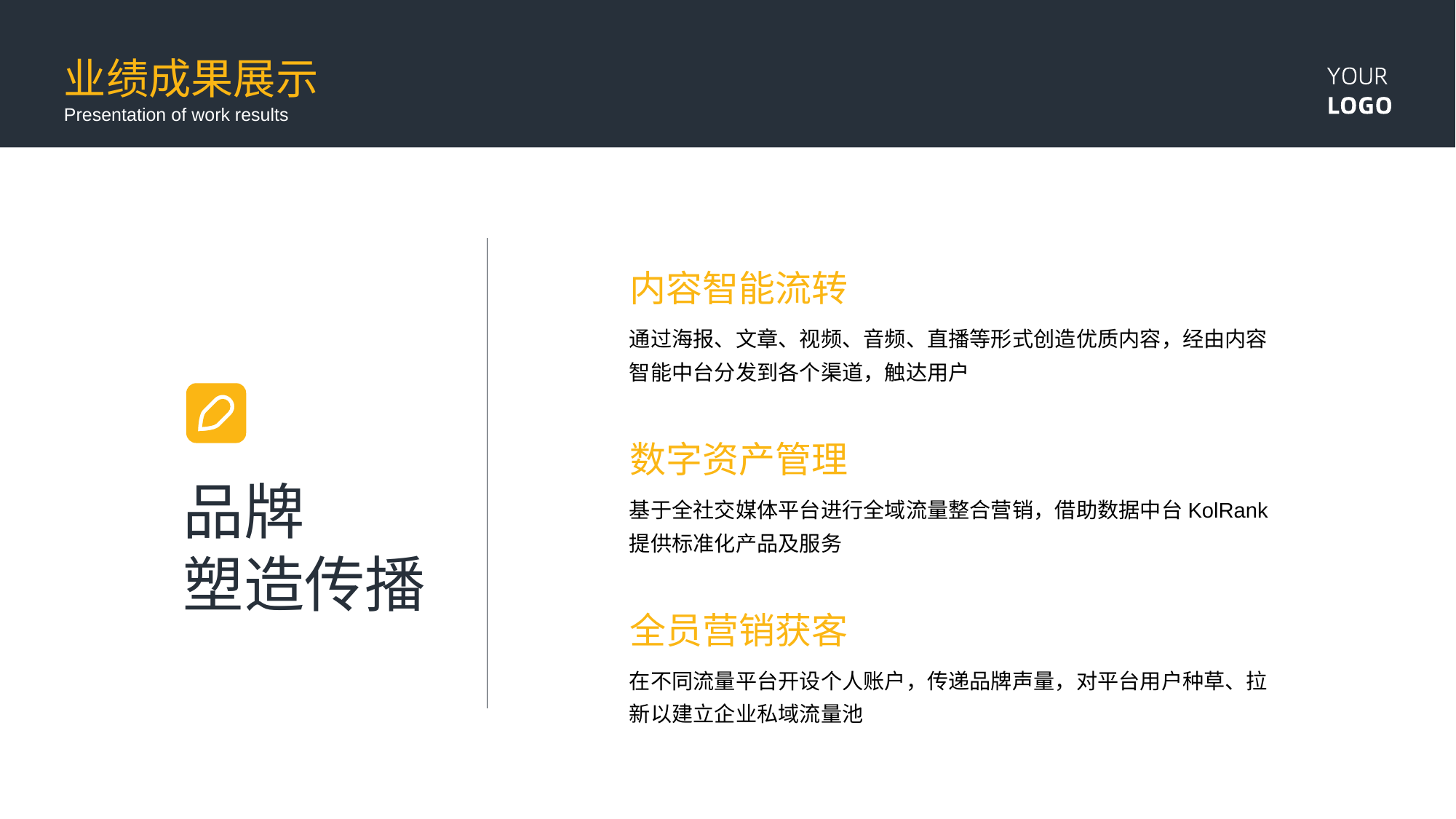

业绩成果展示

Presentation of work results
内容智能流转
通过海报、文章、视频、音频、直播等形式创造优质内容，经由内容智能中台分发到各个渠道，触达用户

数字资产管理
品牌
塑造传播
基于全社交媒体平台进行全域流量整合营销，借助数据中台KolRank提供标准化产品及服务
全员营销获客
在不同流量平台开设个人账户，传递品牌声量，对平台用户种草、拉新以建立企业私域流量池